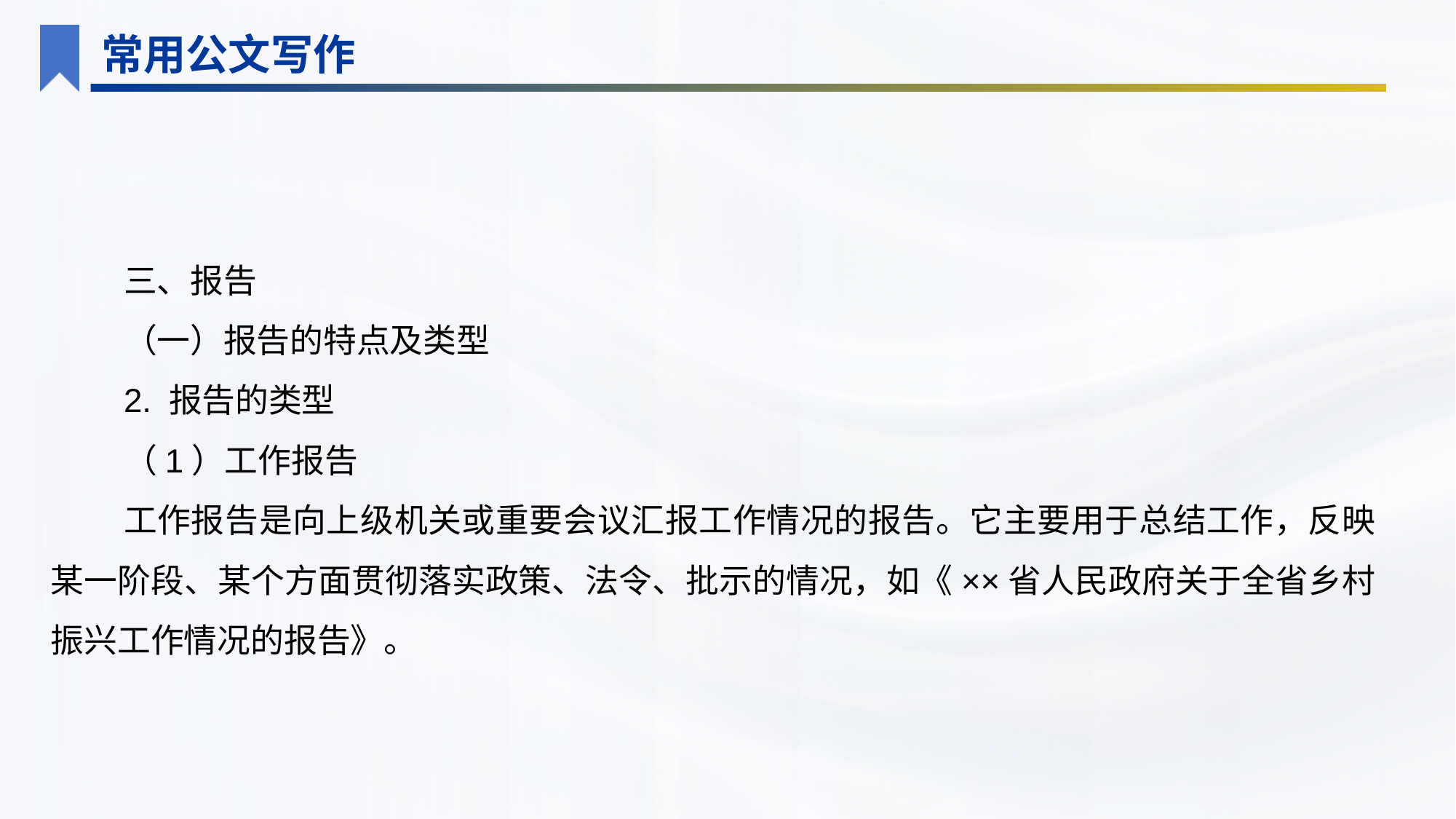

常用公文写作
三、报告
（一）报告的特点及类型
2. 报告的类型
（1）工作报告
工作报告是向上级机关或重要会议汇报工作情况的报告。它主要用于总结工作，反映某一阶段、某个方面贯彻落实政策、法令、批示的情况，如《××省人民政府关于全省乡村振兴工作情况的报告》。